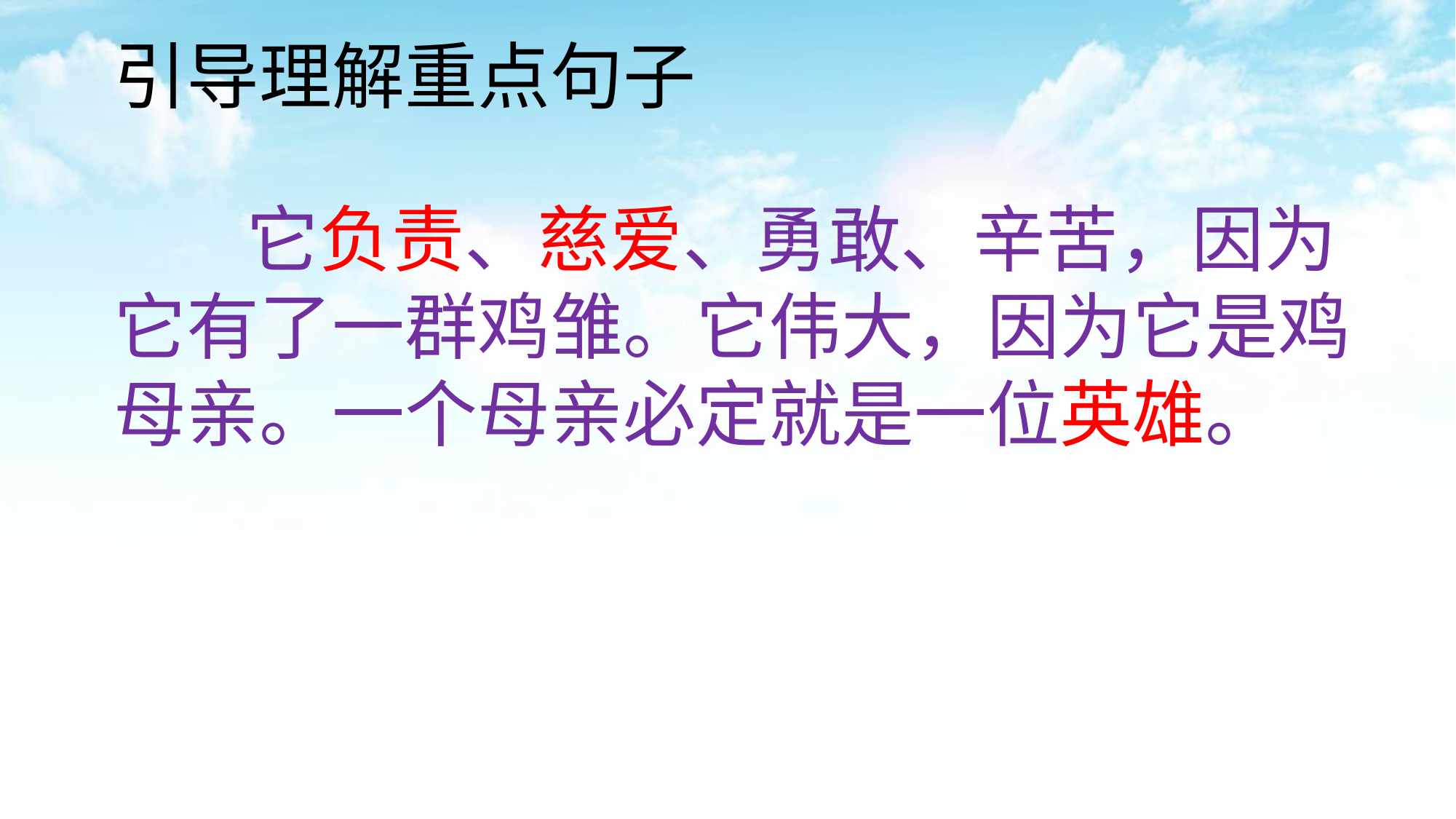

引导理解重点句子
       它负责、慈爱、勇敢、辛苦，因为它有了一群鸡雏。它伟大，因为它是鸡母亲。一个母亲必定就是一位英雄。